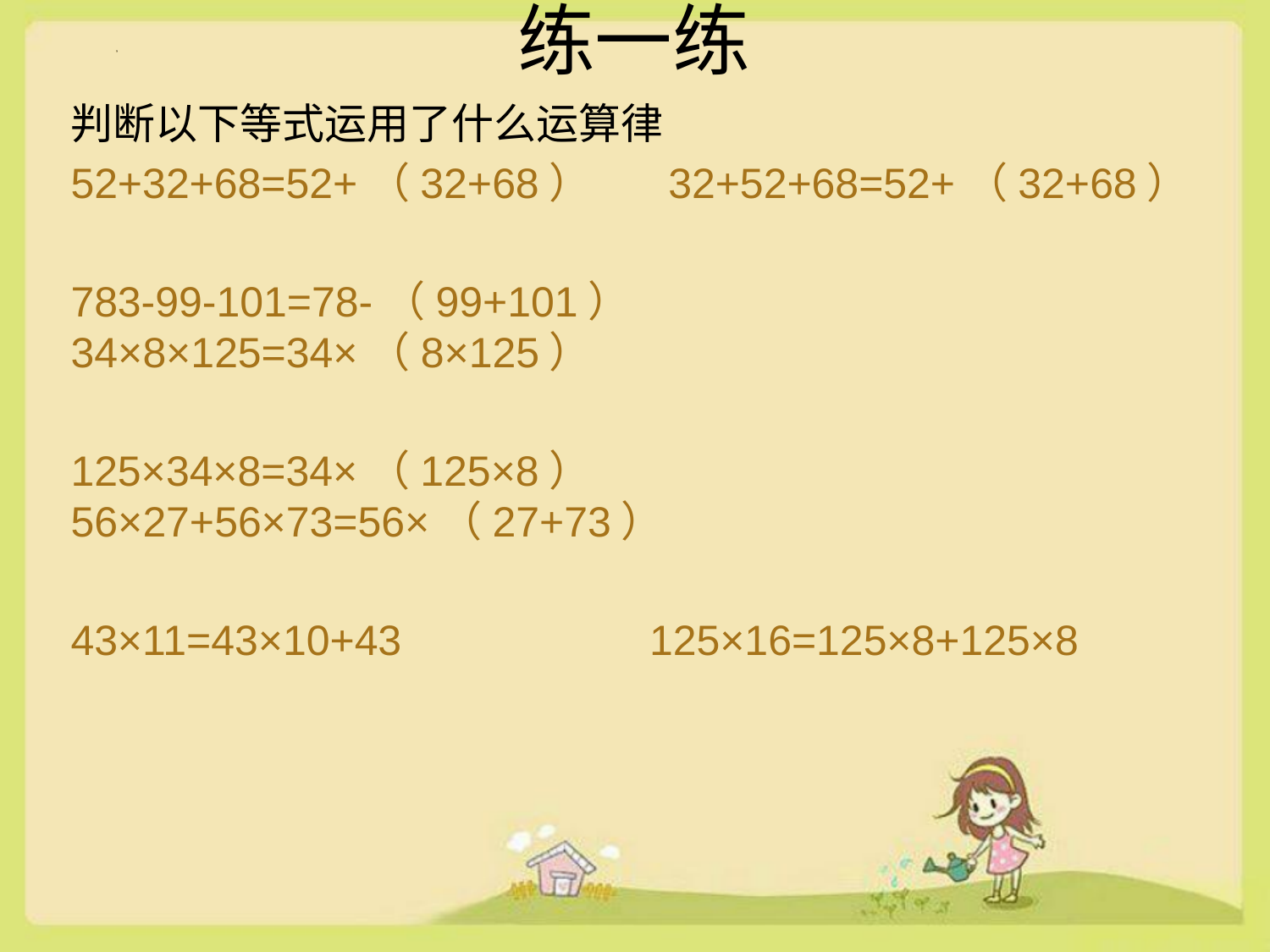

# 练一练
判断以下等式运用了什么运算律
52+32+68=52+（32+68）       32+52+68=52+（32+68）

783-99-101=78-（99+101）      34×8×125=34×（8×125）

125×34×8=34×（125×8）    56×27+56×73=56×（27+73）

43×11=43×10+43                     125×16=125×8+125×8